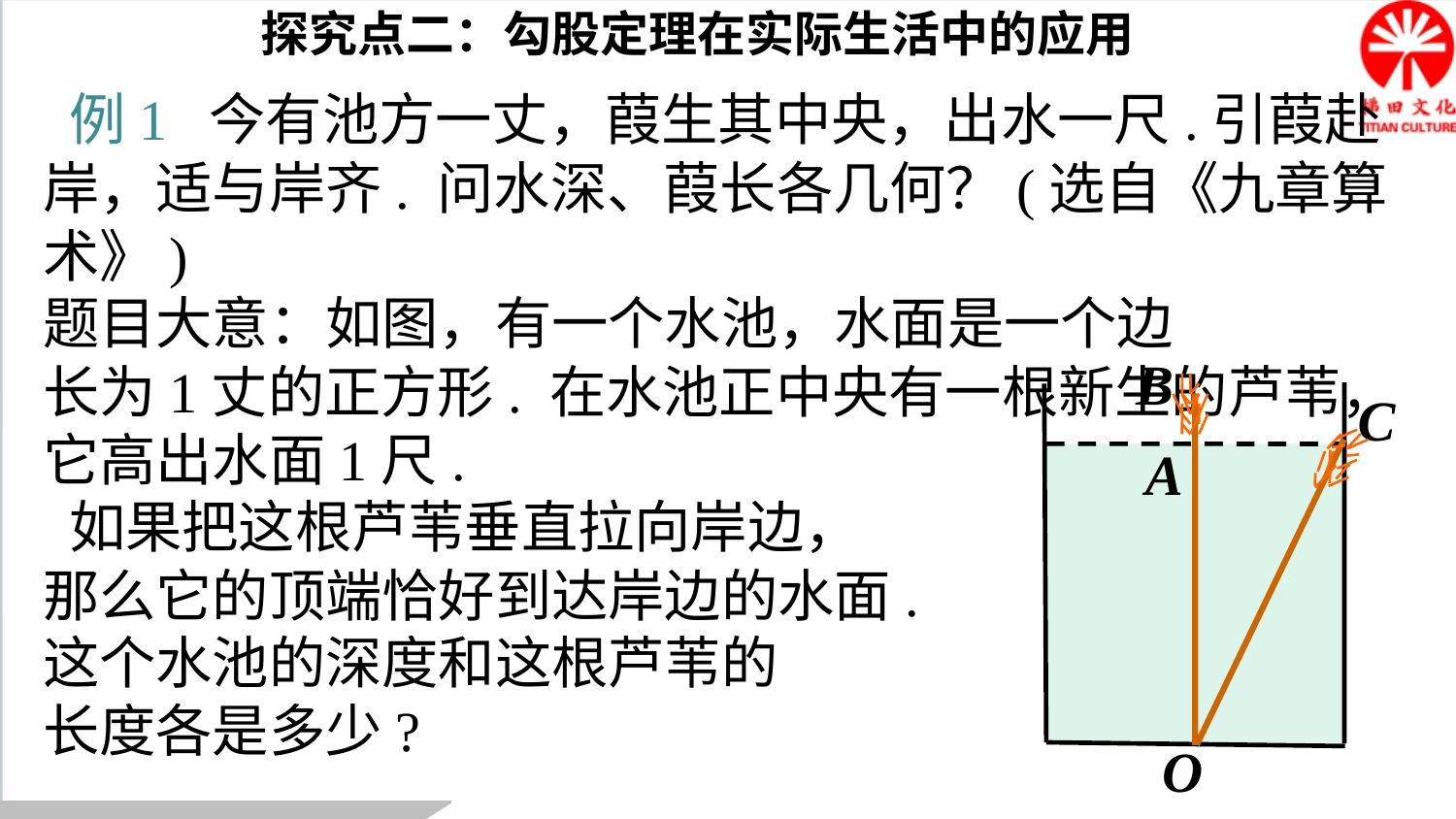

探究点二：勾股定理在实际生活中的应用
 例1  今有池方一丈，葭生其中央，出水一尺.引葭赴岸，适与岸齐. 问水深、葭长各几何？(选自《九章算术》)
题目大意：如图，有一个水池，水面是一个边
长为1丈的正方形. 在水池正中央有一根新生的芦苇，
它高出水面1尺.
 如果把这根芦苇垂直拉向岸边，
那么它的顶端恰好到达岸边的水面.
这个水池的深度和这根芦苇的
长度各是多少?
B

C

A

O